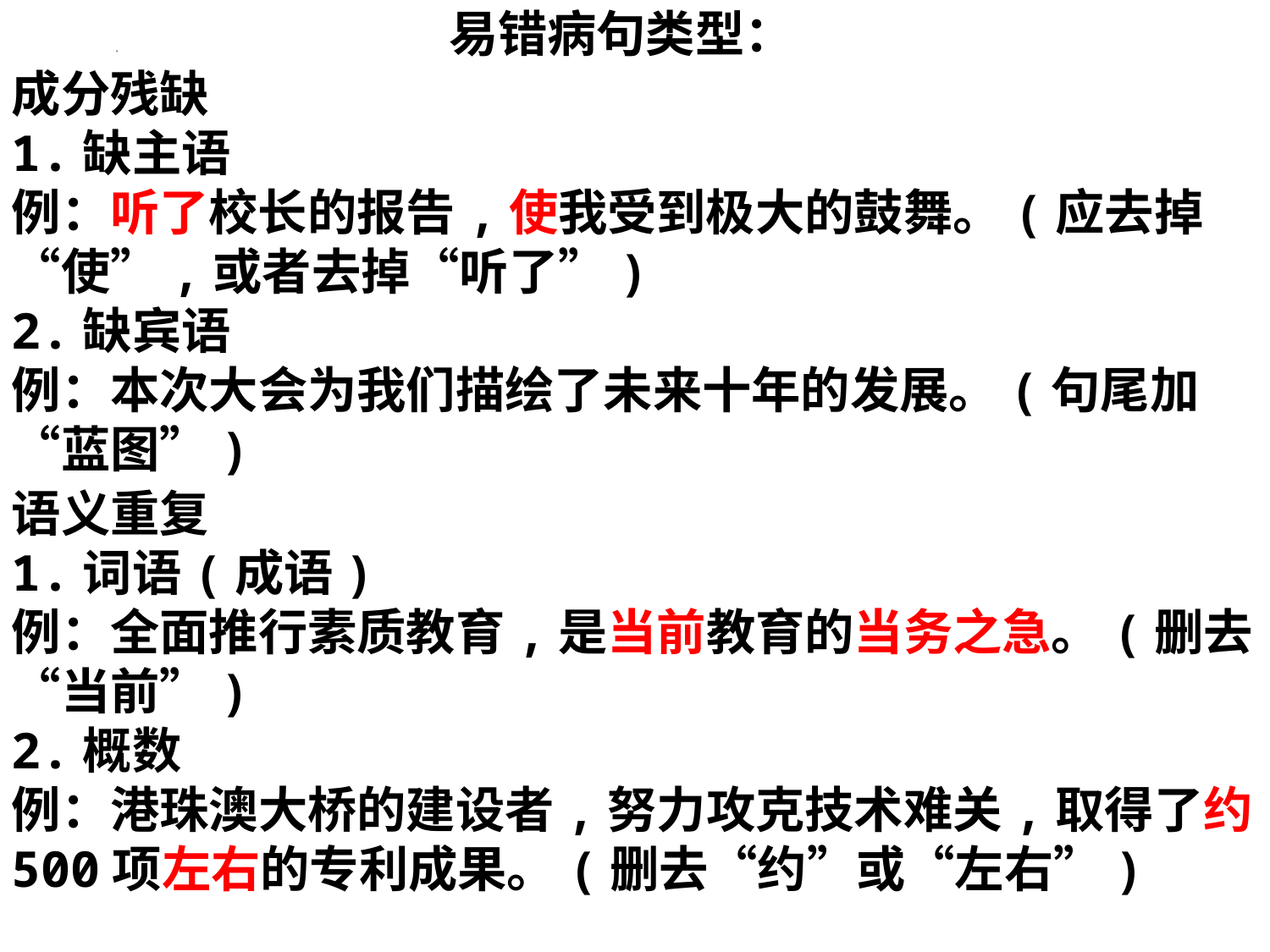

易错病句类型：
成分残缺
1.缺主语
例：听了校长的报告,使我受到极大的鼓舞。(应去掉“使”,或者去掉“听了”)
2.缺宾语
例：本次大会为我们描绘了未来十年的发展。(句尾加“蓝图”)
语义重复
1.词语(成语)
例：全面推行素质教育,是当前教育的当务之急。(删去“当前”)
2.概数
例：港珠澳大桥的建设者,努力攻克技术难关,取得了约500项左右的专利成果。(删去“约”或“左右”)